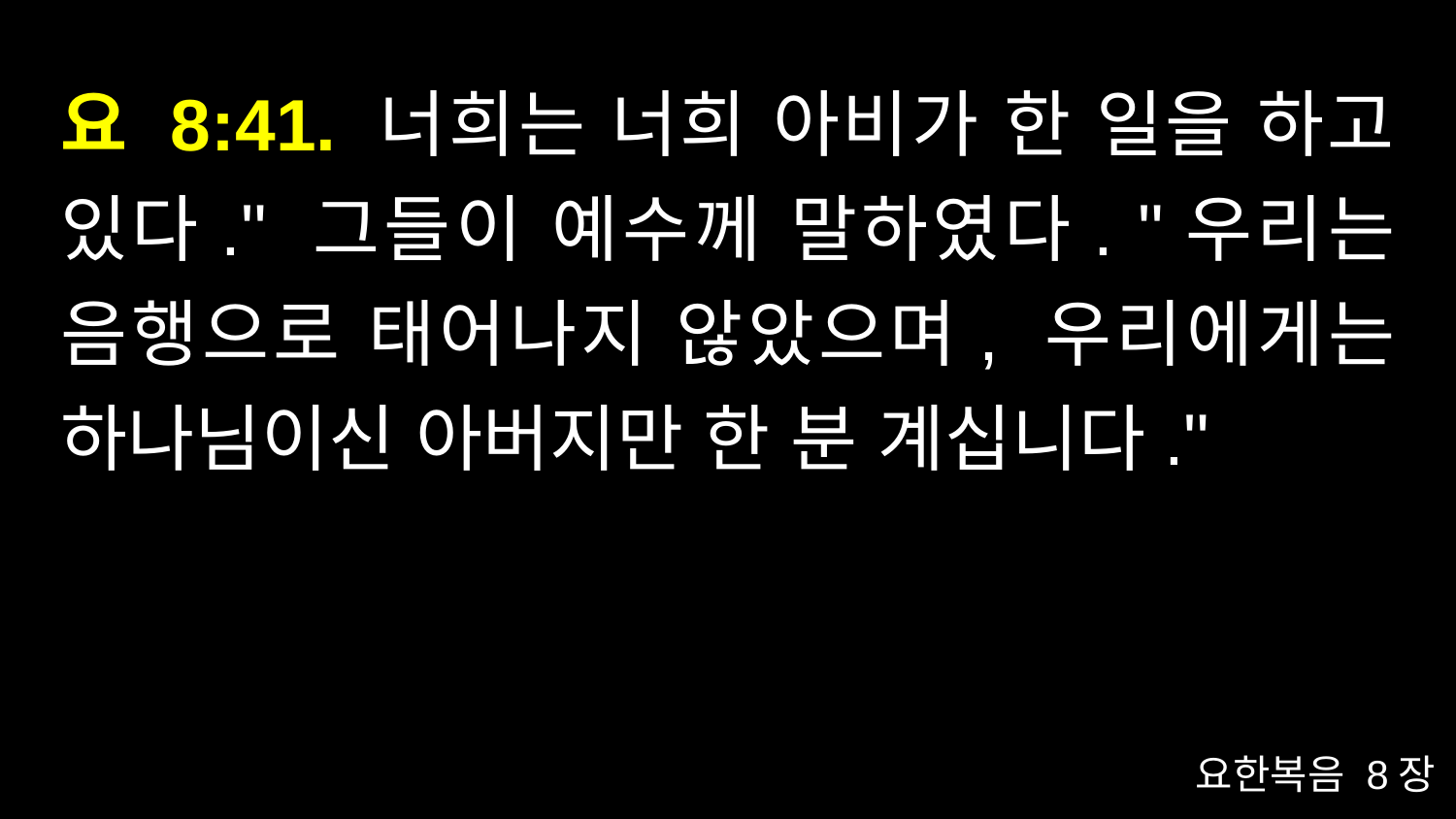

# 요 8:41. 너희는 너희 아비가 한 일을 하고 있다." 그들이 예수께 말하였다. "우리는 음행으로 태어나지 않았으며, 우리에게는 하나님이신 아버지만 한 분 계십니다."
요한복음 8장